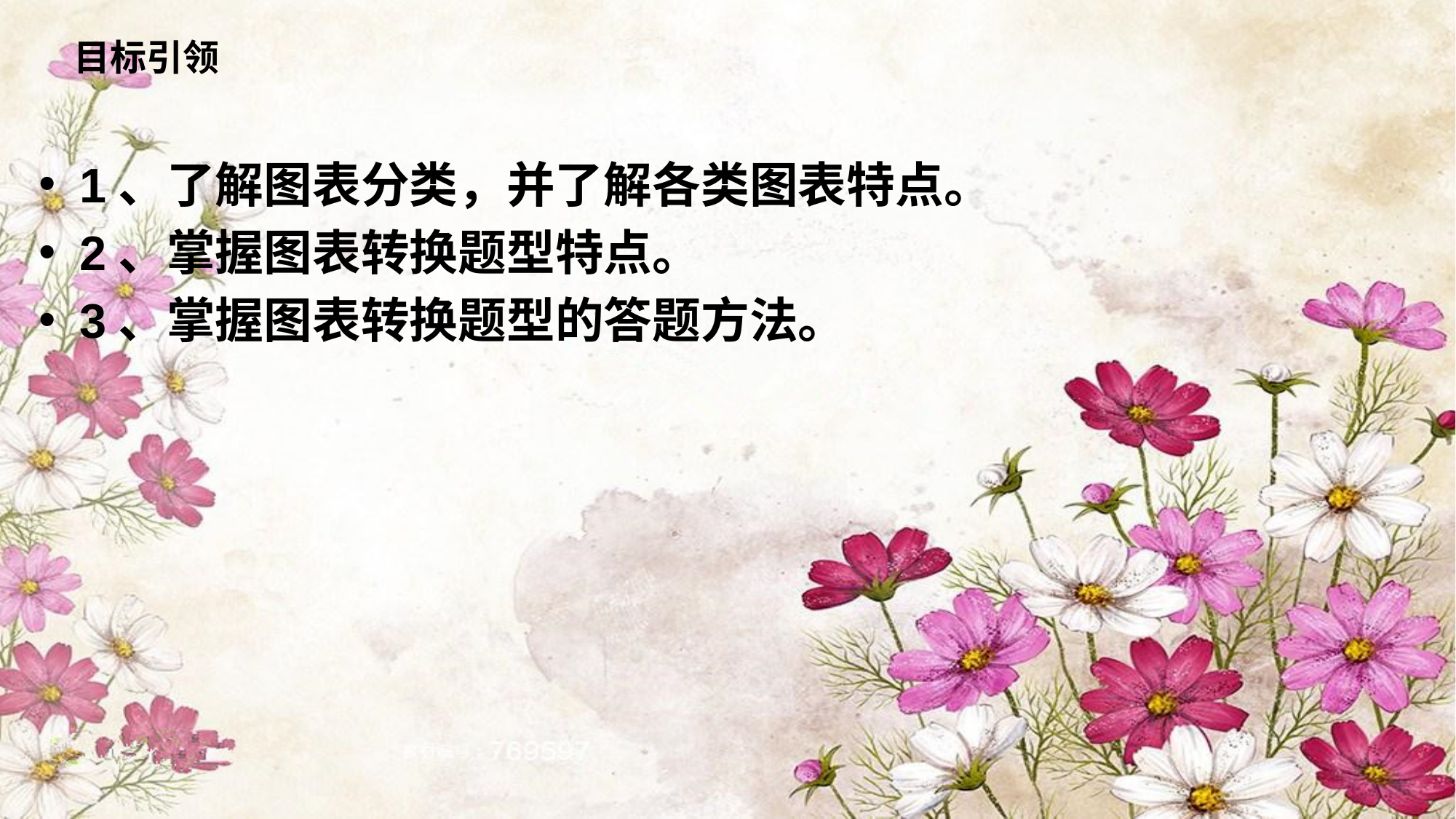

目标引领
1、了解图表分类，并了解各类图表特点。
2、掌握图表转换题型特点。
3、掌握图表转换题型的答题方法。